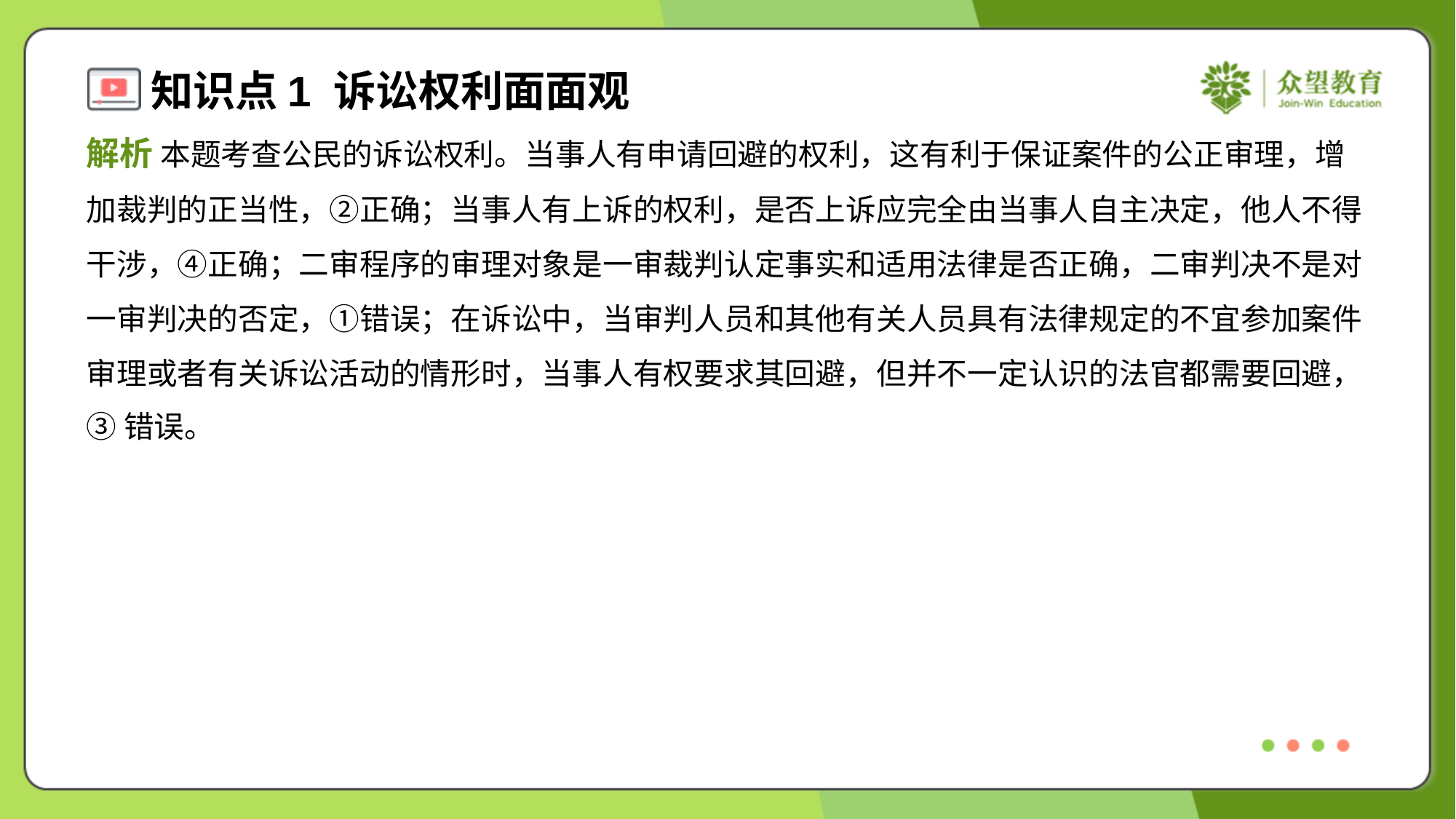

解析 本题考查公民的诉讼权利。当事人有申请回避的权利，这有利于保证案件的公正审理，增
加裁判的正当性，②正确；当事人有上诉的权利，是否上诉应完全由当事人自主决定，他人不得
干涉，④正确；二审程序的审理对象是一审裁判认定事实和适用法律是否正确，二审判决不是对
一审判决的否定，①错误；在诉讼中，当审判人员和其他有关人员具有法律规定的不宜参加案件
审理或者有关诉讼活动的情形时，当事人有权要求其回避，但并不一定认识的法官都需要回避，
③错误。